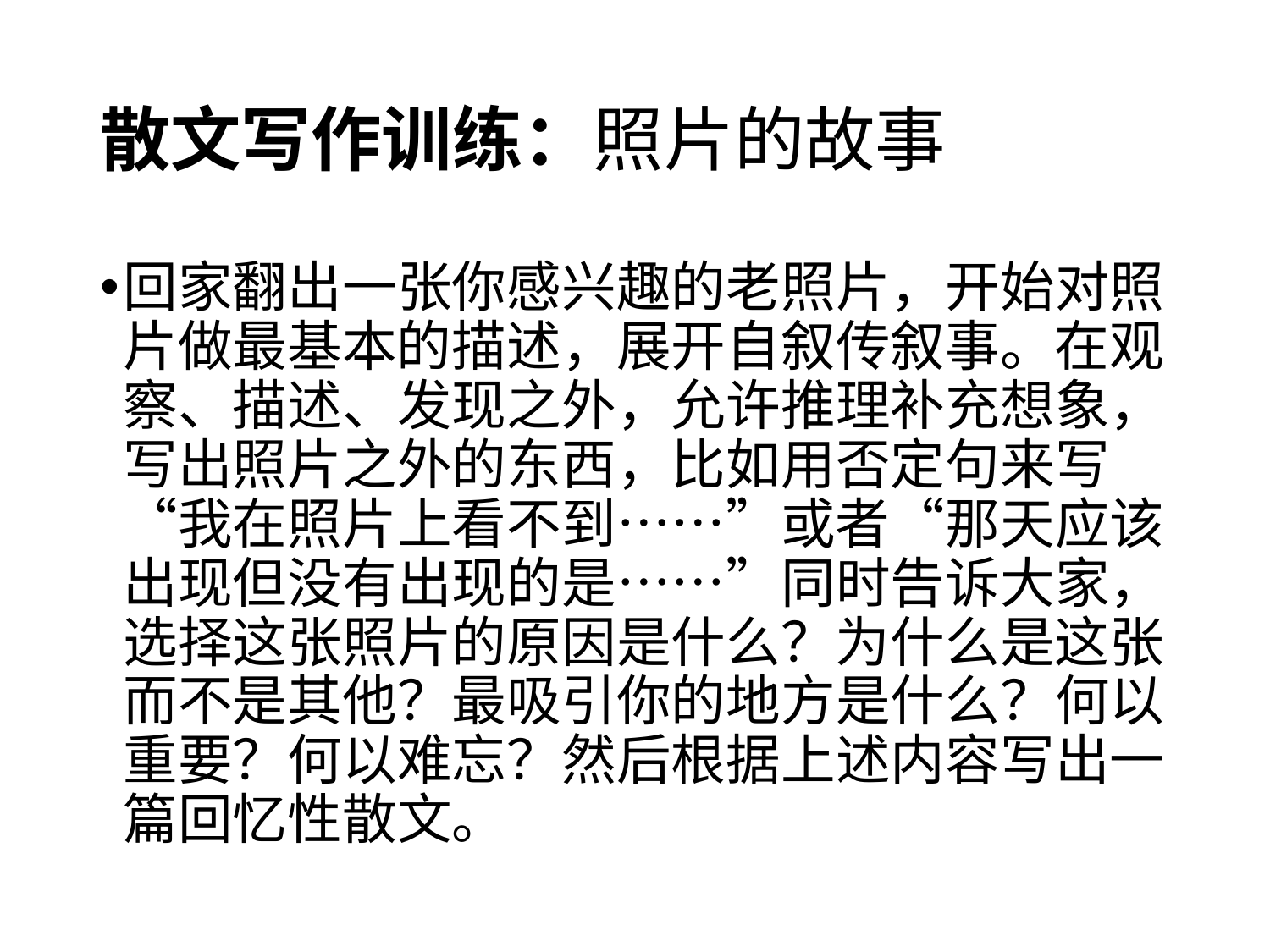

# 散文写作训练：照片的故事
回家翻出一张你感兴趣的老照片，开始对照片做最基本的描述，展开自叙传叙事。在观察、描述、发现之外，允许推理补充想象，写出照片之外的东西，比如用否定句来写“我在照片上看不到……”或者“那天应该出现但没有出现的是……”同时告诉大家，选择这张照片的原因是什么？为什么是这张而不是其他？最吸引你的地方是什么？何以重要？何以难忘？然后根据上述内容写出一篇回忆性散文。